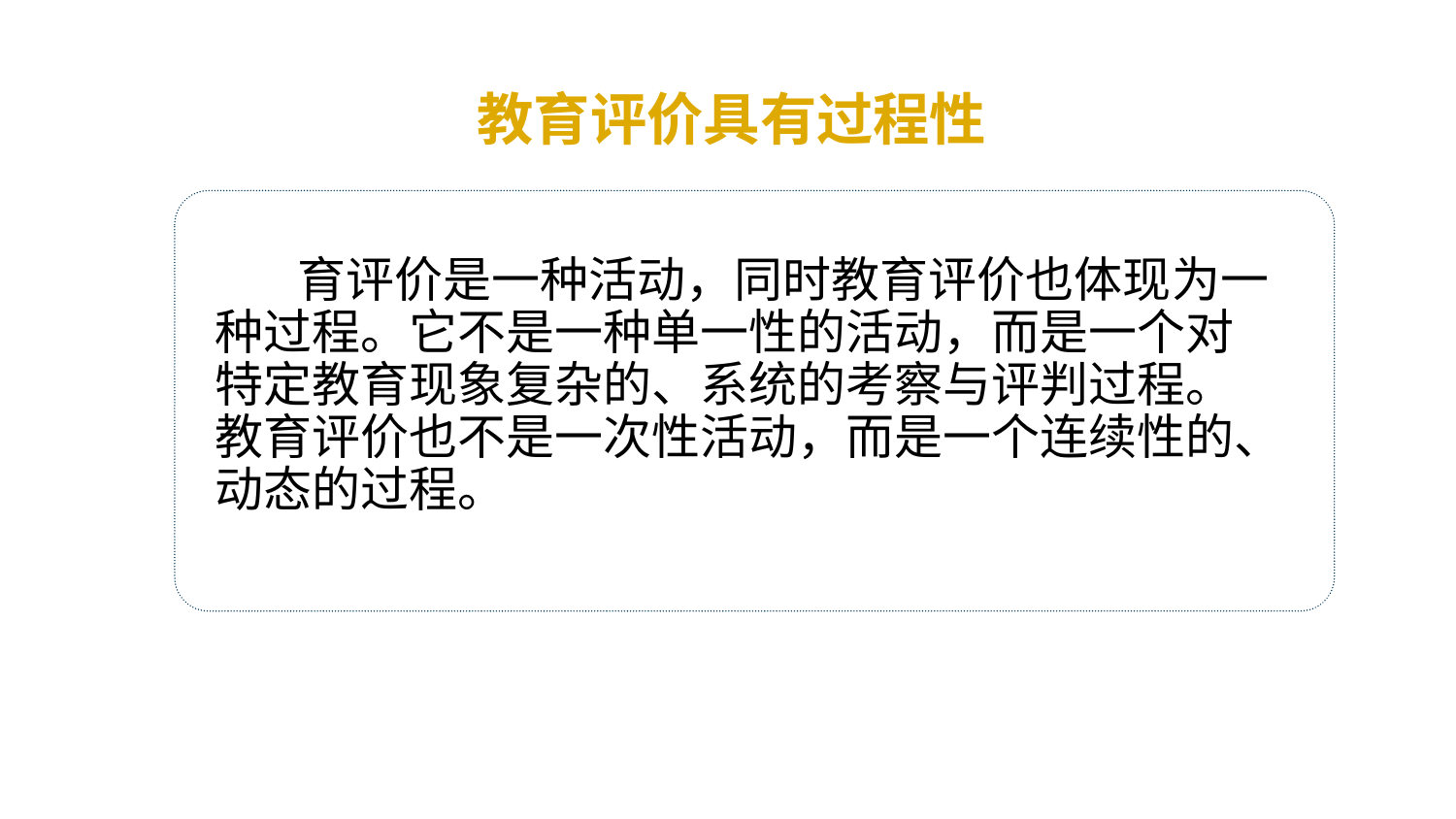

教育评价具有过程性

         育评价是一种活动，同时教育评价也体现为一种过程。它不是一种单一性的活动，而是一个对特定教育现象复杂的、系统的考察与评判过程。教育评价也不是一次性活动，而是一个连续性的、动态的过程。